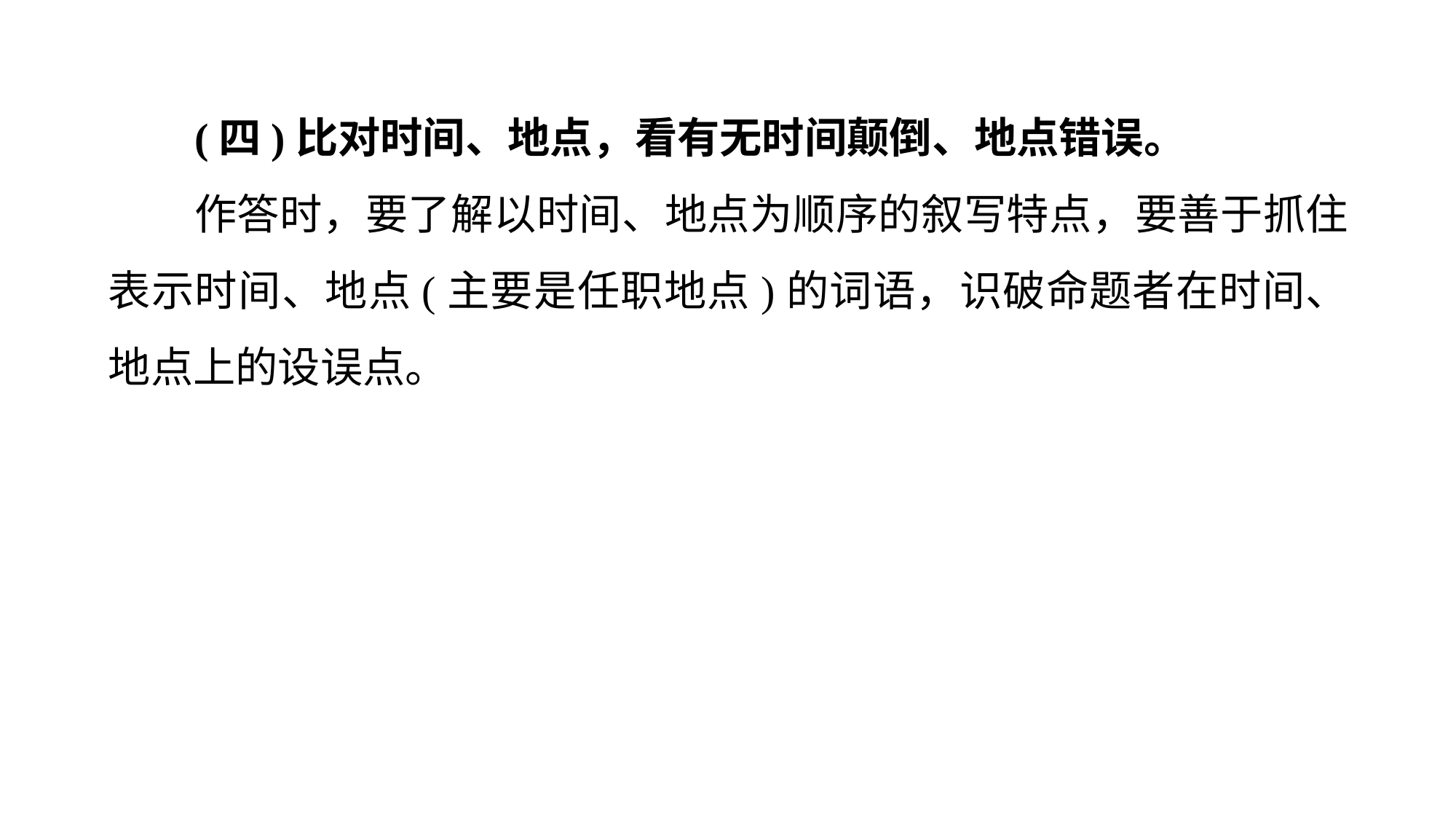

(四)比对时间、地点，看有无时间颠倒、地点错误。
作答时，要了解以时间、地点为顺序的叙写特点，要善于抓住表示时间、地点(主要是任职地点)的词语，识破命题者在时间、地点上的设误点。